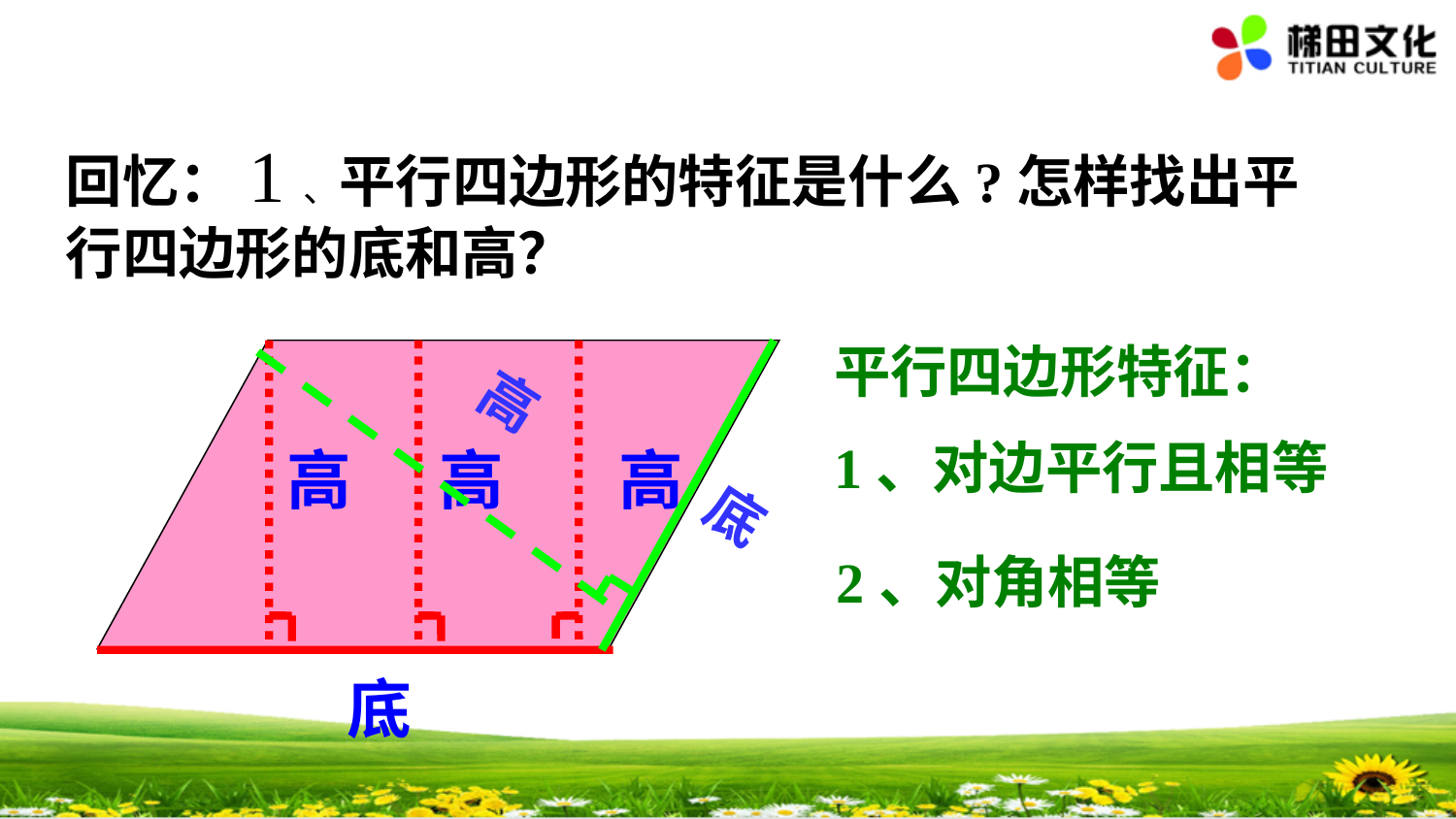

回忆：1、平行四边形的特征是什么?怎样找出平行四边形的底和高？
平行四边形特征：
1、对边平行且相等

高
高
高
高
底
 2、对角相等

底